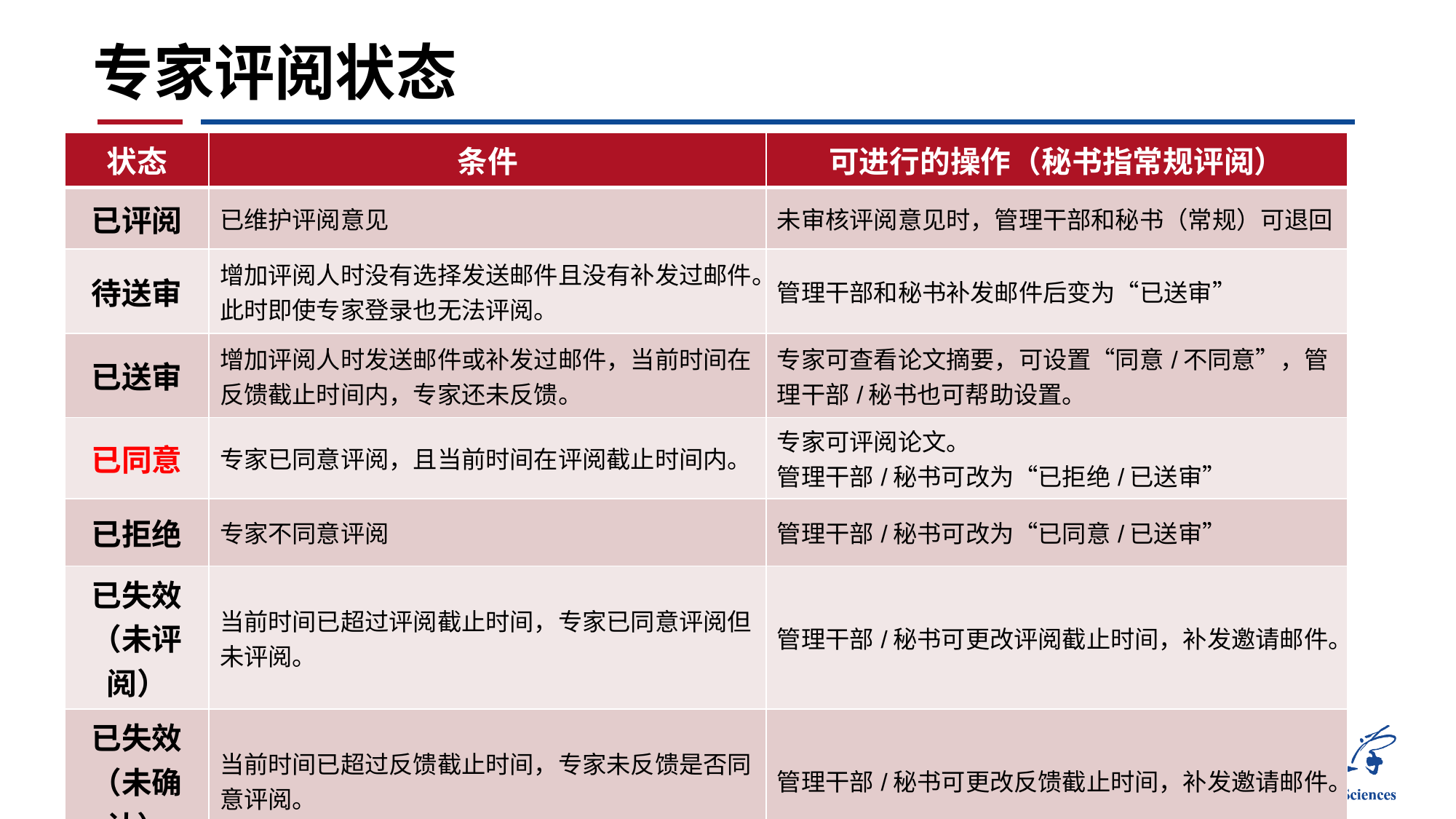

# 专家评阅状态
| 状态 | 条件 | 可进行的操作（秘书指常规评阅） |
| --- | --- | --- |
| 已评阅 | 已维护评阅意见 | 未审核评阅意见时，管理干部和秘书（常规）可退回 |
| 待送审 | 增加评阅人时没有选择发送邮件且没有补发过邮件。此时即使专家登录也无法评阅。 | 管理干部和秘书补发邮件后变为“已送审” |
| 已送审 | 增加评阅人时发送邮件或补发过邮件，当前时间在反馈截止时间内，专家还未反馈。 | 专家可查看论文摘要，可设置“同意/不同意”，管理干部/秘书也可帮助设置。 |
| 已同意 | 专家已同意评阅，且当前时间在评阅截止时间内。 | 专家可评阅论文。 管理干部/秘书可改为“已拒绝/已送审” |
| 已拒绝 | 专家不同意评阅 | 管理干部/秘书可改为“已同意/已送审” |
| 已失效（未评阅） | 当前时间已超过评阅截止时间，专家已同意评阅但未评阅。 | 管理干部/秘书可更改评阅截止时间，补发邀请邮件。 |
| 已失效（未确认） | 当前时间已超过反馈截止时间，专家未反馈是否同意评阅。 | 管理干部/秘书可更改反馈截止时间，补发邀请邮件。 |
| 已退回 | 管理干部/秘书将评阅意见退回给专家修改 | 专家可继续评阅论文 |